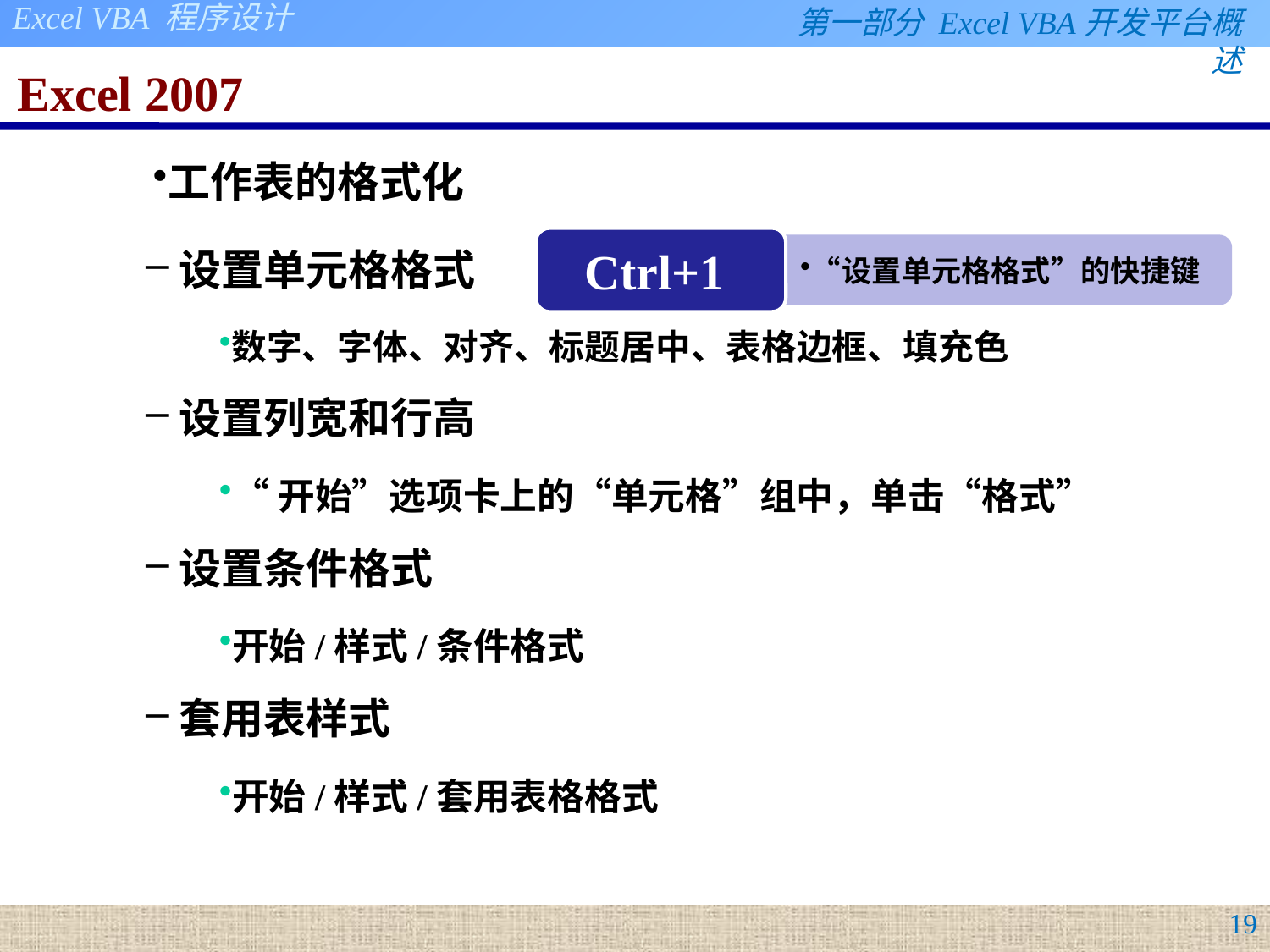

# Excel 2007
工作表的格式化
设置单元格格式
数字、字体、对齐、标题居中、表格边框、填充色
设置列宽和行高
“开始”选项卡上的“单元格”组中，单击“格式”
设置条件格式
开始/样式/条件格式
套用表样式
开始/样式/套用表格格式

Ctrl+1
“设置单元格格式”的快捷键